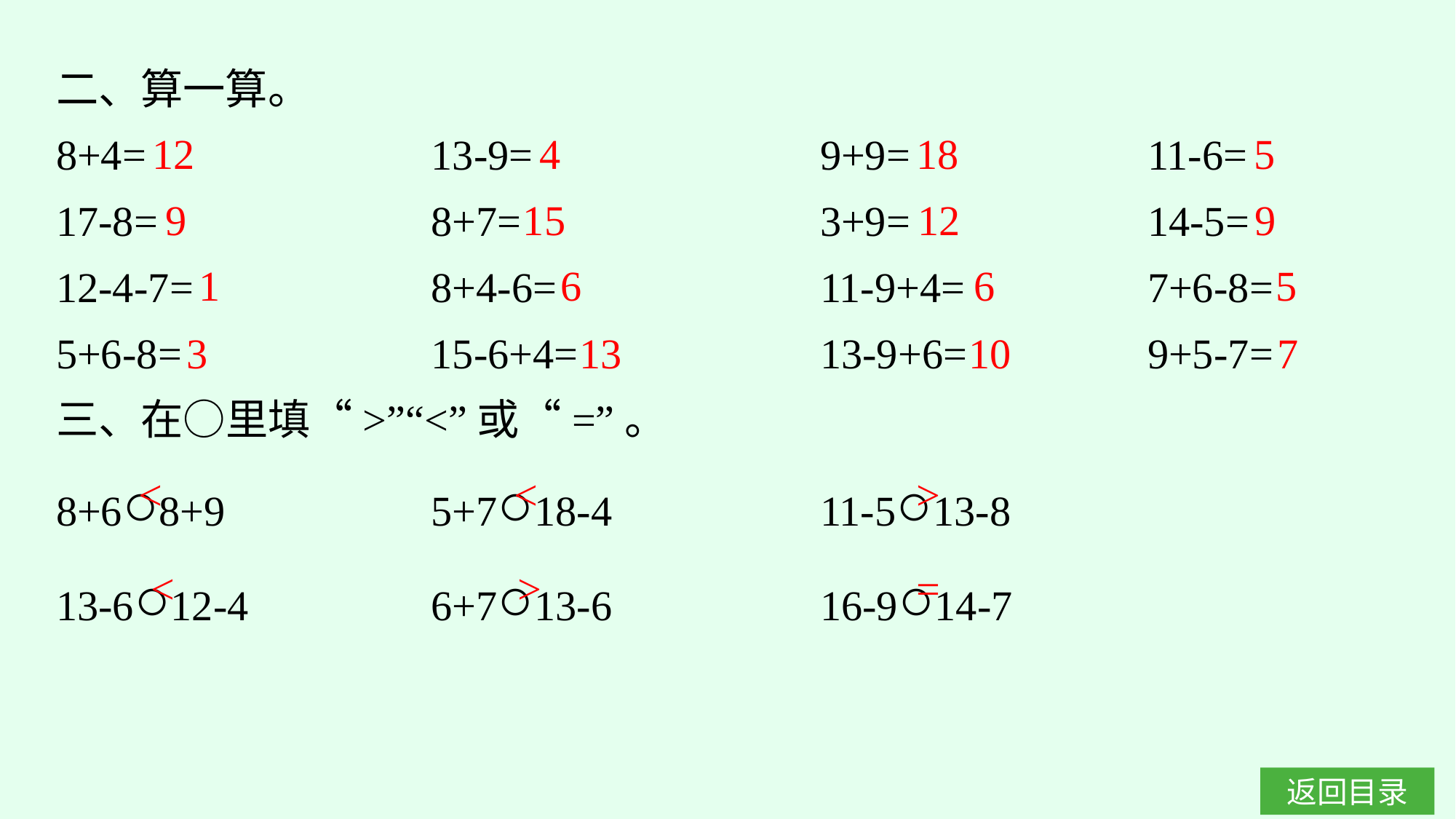

二、算一算。
8+4=　　 　　	13-9=　　 　　	9+9=　　　 　	11-6=
17-8=			8+7=				3+9=			14-5=
12-4-7=			8+4-6=			11-9+4=		7+6-8=
5+6-8=			15-6+4=			13-9+6=		9+5-7=
三、在○里填“>”“<”或“=”。
8+6○8+9　　　	5+7○18-4　　　	11-5○13-8
13-6○12-4		6+7○13-6		16-9○14-7
12
4
18
5
9
15
12
9
1
6
6
5
3
13
10
7
<
<
>
<
>
=